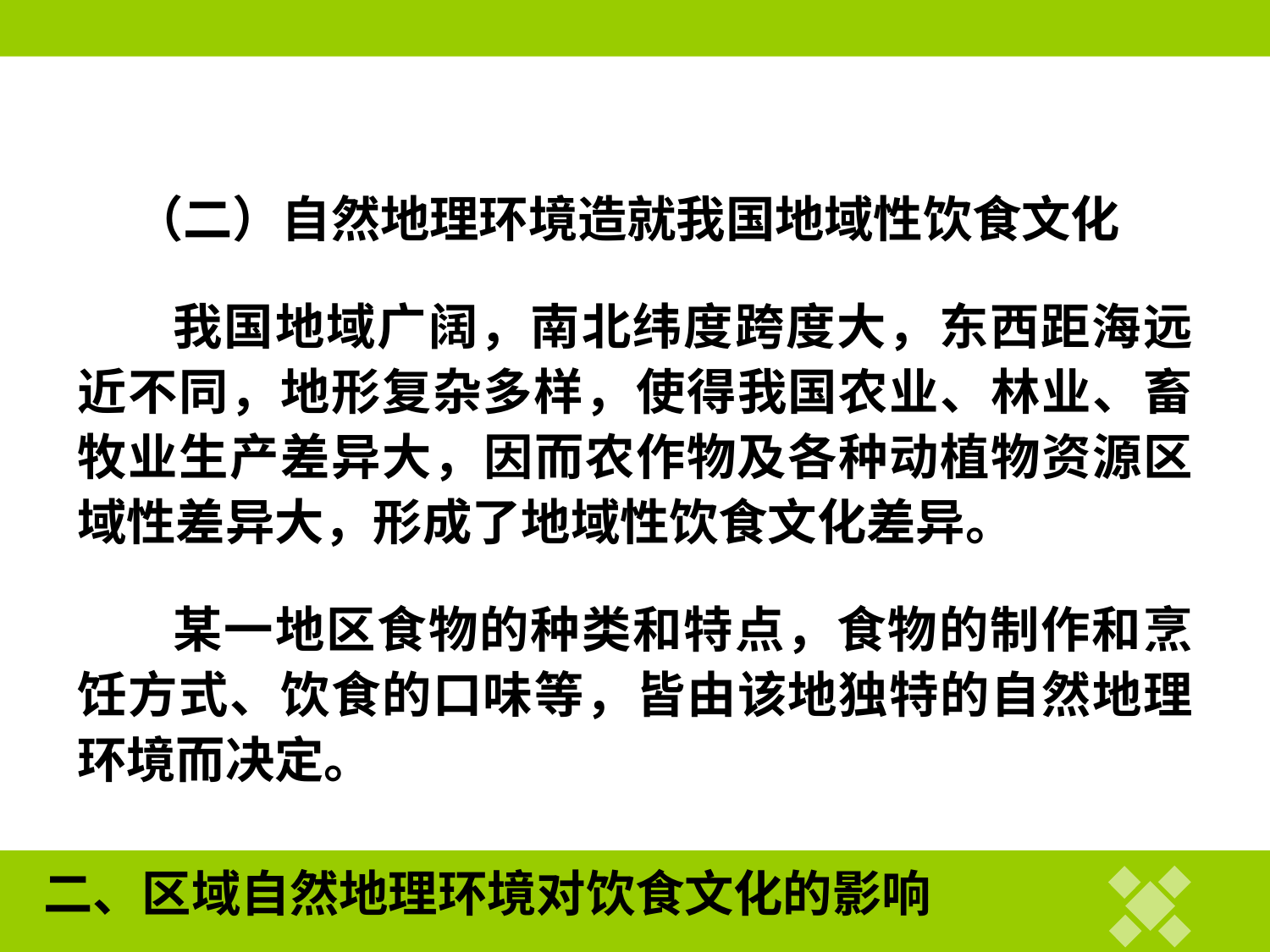

（二）自然地理环境造就我国地域性饮食文化
  我国地域广阔，南北纬度跨度大，东西距海远近不同，地形复杂多样，使得我国农业、林业、畜牧业生产差异大，因而农作物及各种动植物资源区域性差异大，形成了地域性饮食文化差异。
  某一地区食物的种类和特点，食物的制作和烹饪方式、饮食的口味等，皆由该地独特的自然地理环境而决定。
二、区域自然地理环境对饮食文化的影响